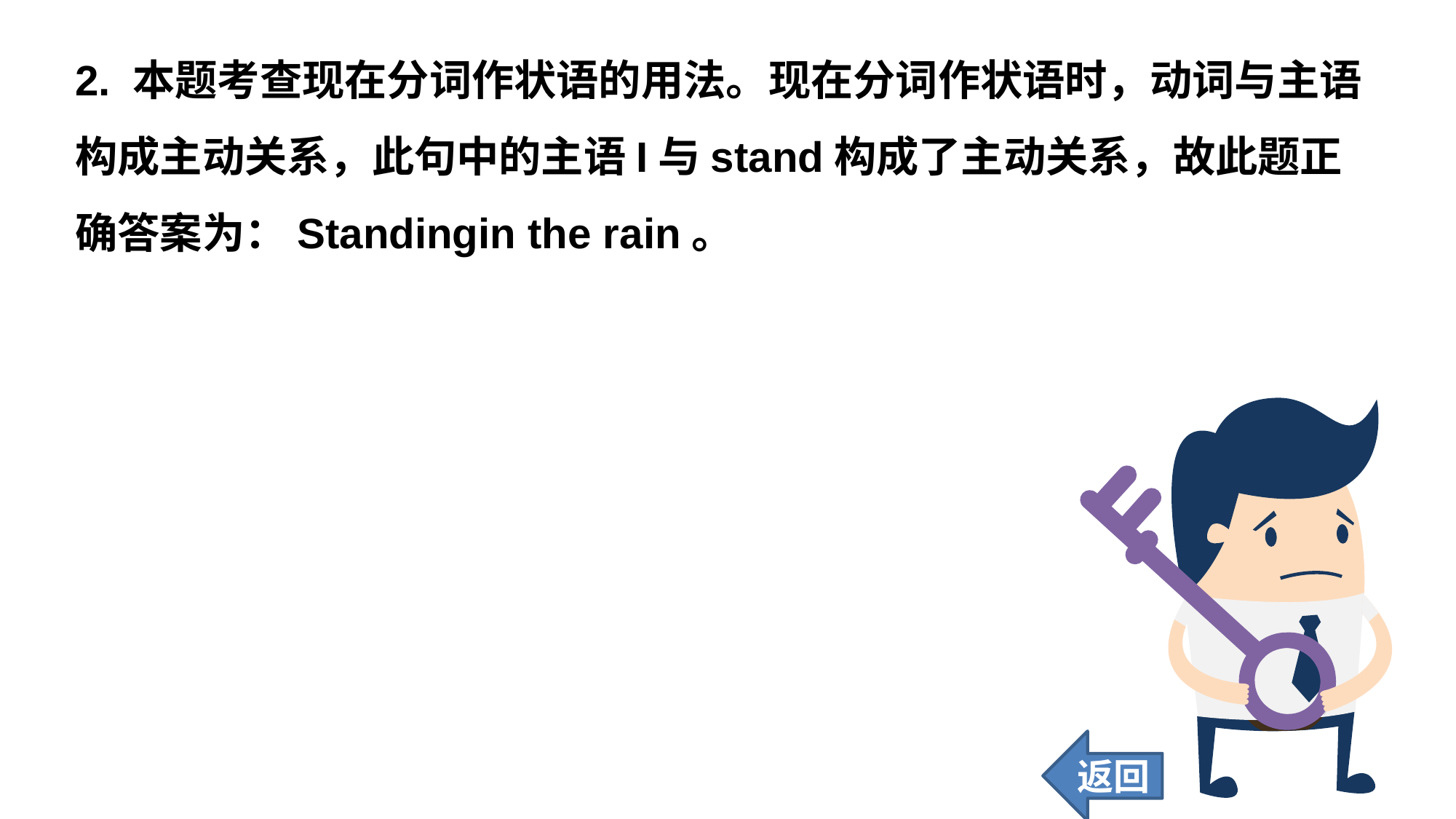

2. 本题考查现在分词作状语的用法。现在分词作状语时，动词与主语构成主动关系，此句中的主语I与stand构成了主动关系，故此题正确答案为：Standingin the rain。

返回
62